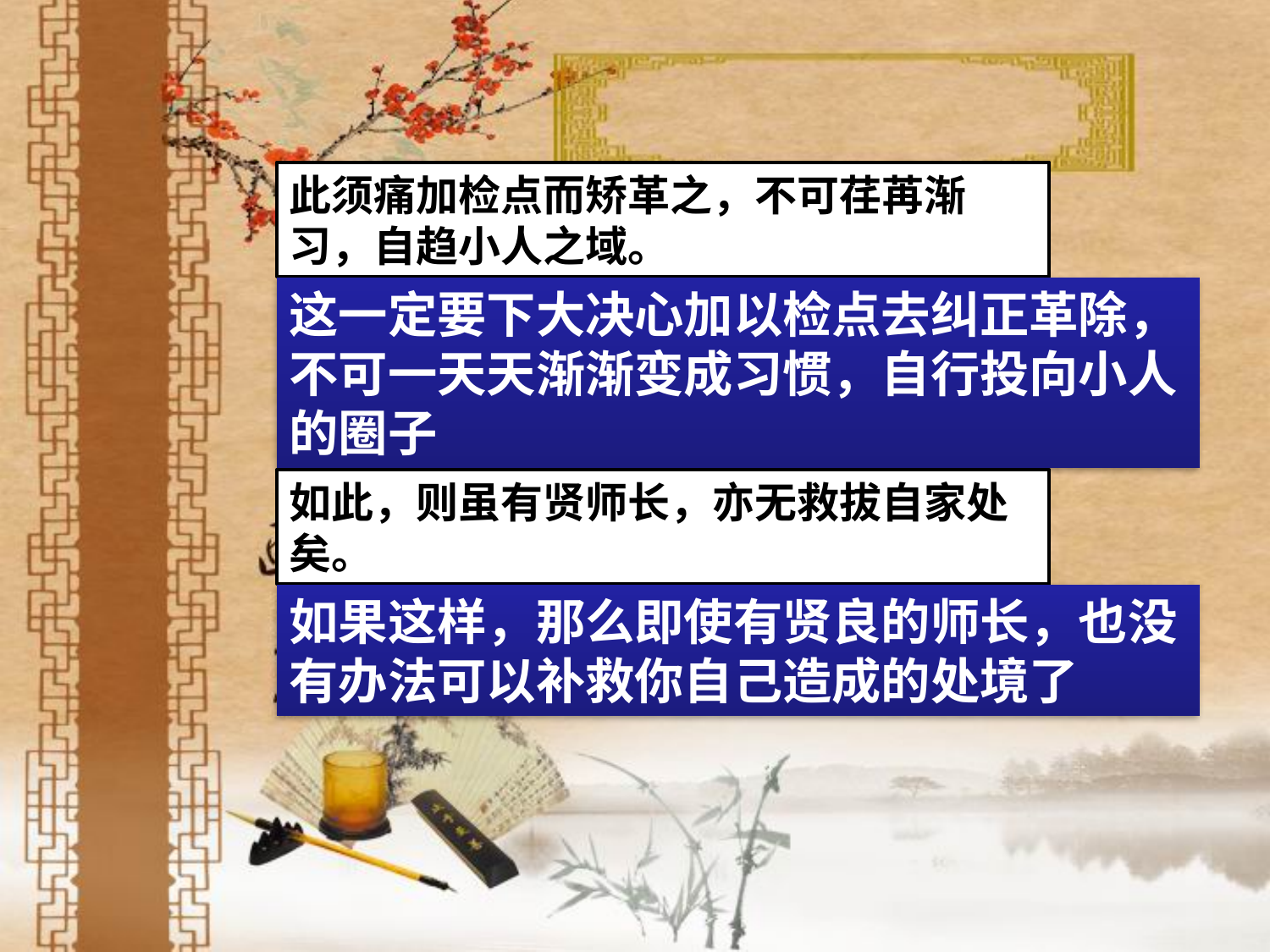

此须痛加检点而矫革之，不可荏苒渐习，自趋小人之域。
这一定要下大决心加以检点去纠正革除，不可一天天渐渐变成习惯，自行投向小人的圈子
如此，则虽有贤师长，亦无救拔自家处矣。
如果这样，那么即使有贤良的师长，也没有办法可以补救你自己造成的处境了